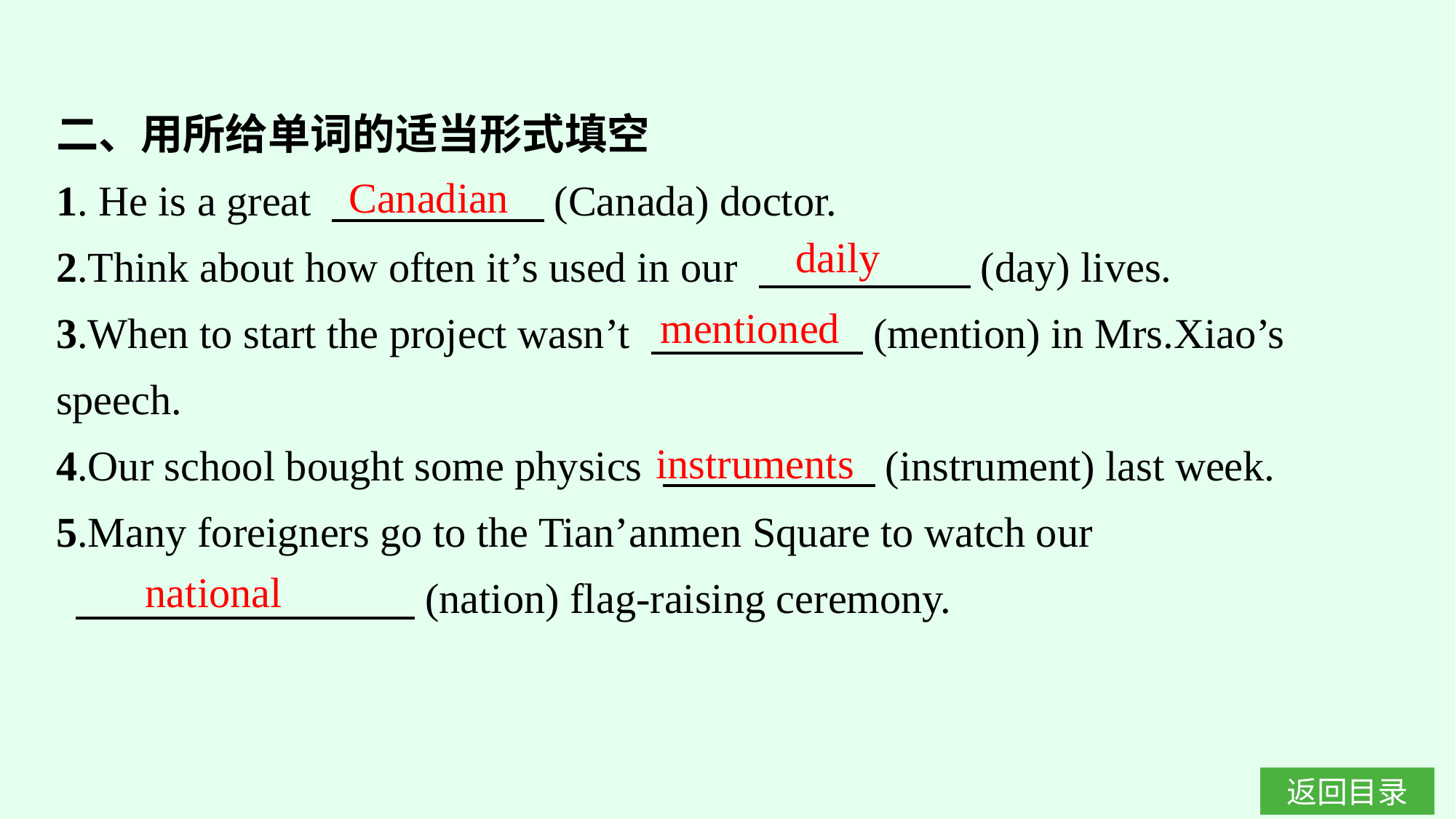

二、用所给单词的适当形式填空
1. He is a great 　　　　　(Canada) doctor.
2.Think about how often it’s used in our 　　　　　(day) lives.
3.When to start the project wasn’t 　　　　　(mention) in Mrs.Xiao’s speech.
4.Our school bought some physics 　　　　　(instrument) last week.
5.Many foreigners go to the Tian’anmen Square to watch our
 　　　　　　　　(nation) flag-raising ceremony.
Canadian
daily
mentioned
instruments
national